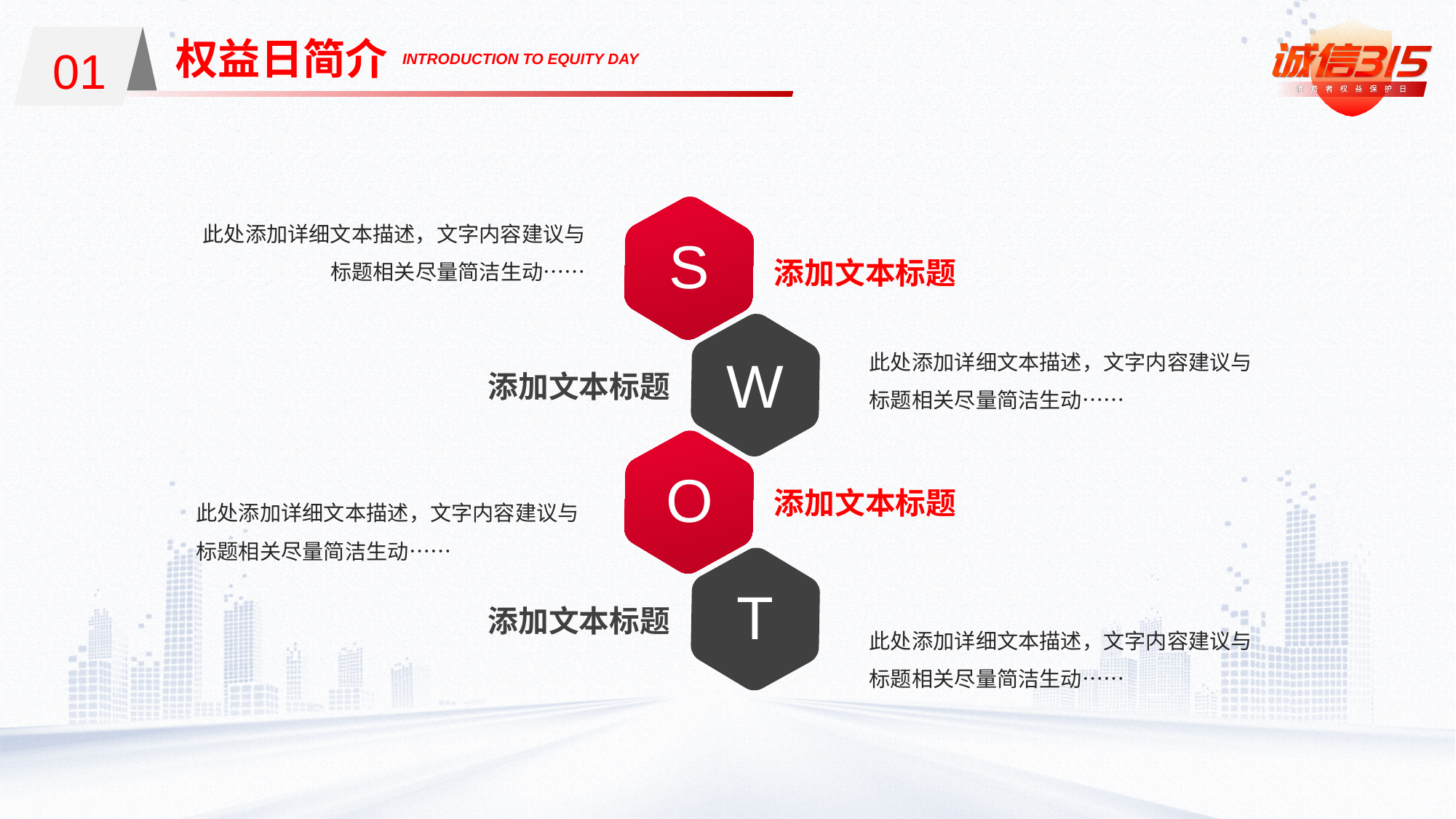

01
权益日简介
01
INTRODUCTION TO EQUITY DAY

此处添加详细文本描述，文字内容建议与标题相关尽量简洁生动……

S
添加文本标题

此处添加详细文本描述，文字内容建议与标题相关尽量简洁生动……
W
添加文本标题

O
此处添加详细文本描述，文字内容建议与标题相关尽量简洁生动……
添加文本标题

T
此处添加详细文本描述，文字内容建议与标题相关尽量简洁生动……
添加文本标题